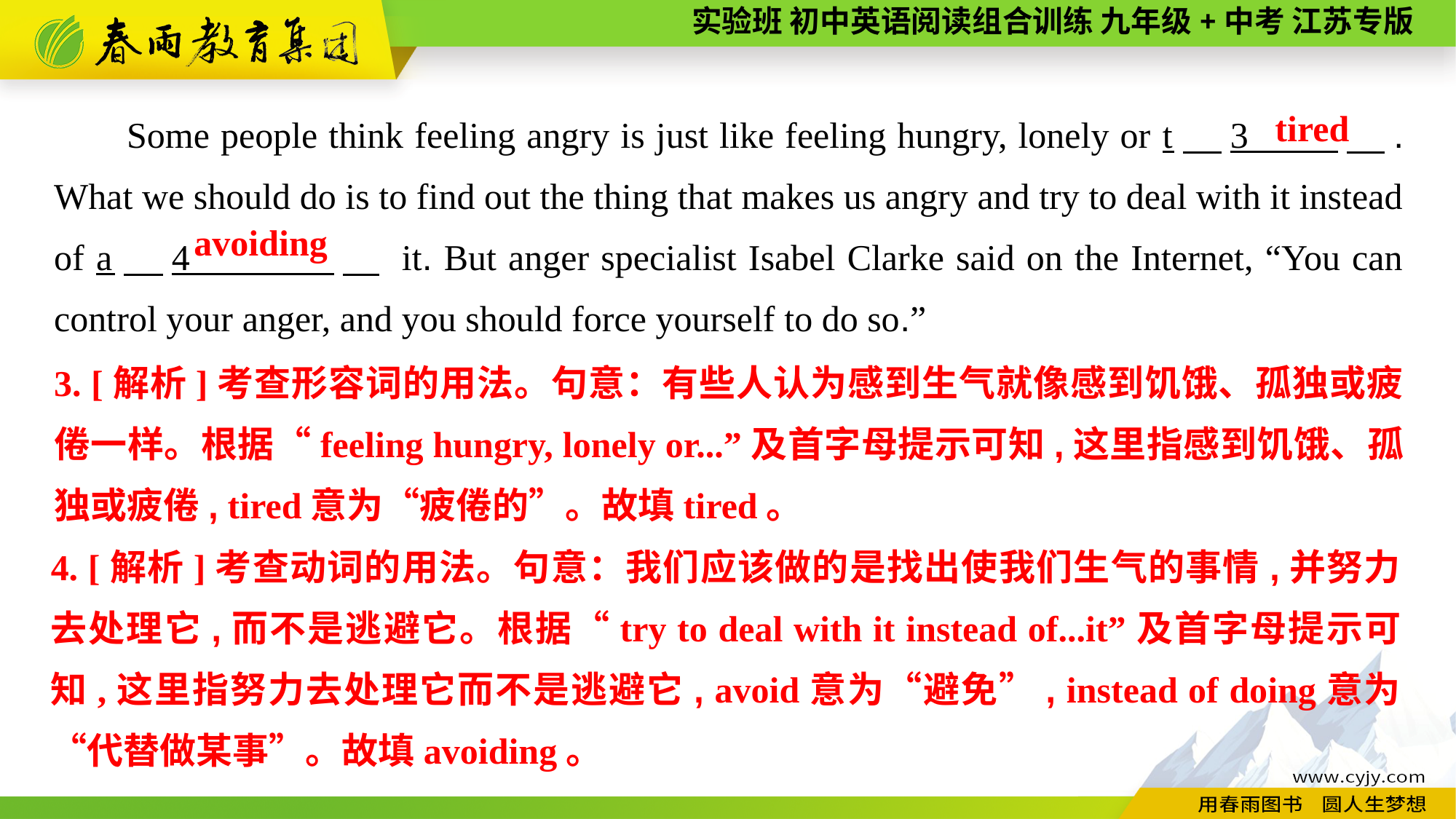

Some people think feeling angry is just like feeling hungry, lonely or t　3        　. What we should do is to find out the thing that makes us angry and try to deal with it instead of a　4            　 it. But anger specialist Isabel Clarke said on the Internet, “You can control your anger, and you should force yourself to do so.”
tired
avoiding
3. [解析]考查形容词的用法。句意：有些人认为感到生气就像感到饥饿、孤独或疲倦一样。根据“feeling hungry, lonely or...”及首字母提示可知,这里指感到饥饿、孤独或疲倦, tired意为“疲倦的”。故填tired。
4. [解析]考查动词的用法。句意：我们应该做的是找出使我们生气的事情,并努力去处理它,而不是逃避它。根据“try to deal with it instead of...it”及首字母提示可知,这里指努力去处理它而不是逃避它, avoid意为“避免”, instead of doing意为“代替做某事”。故填avoiding。